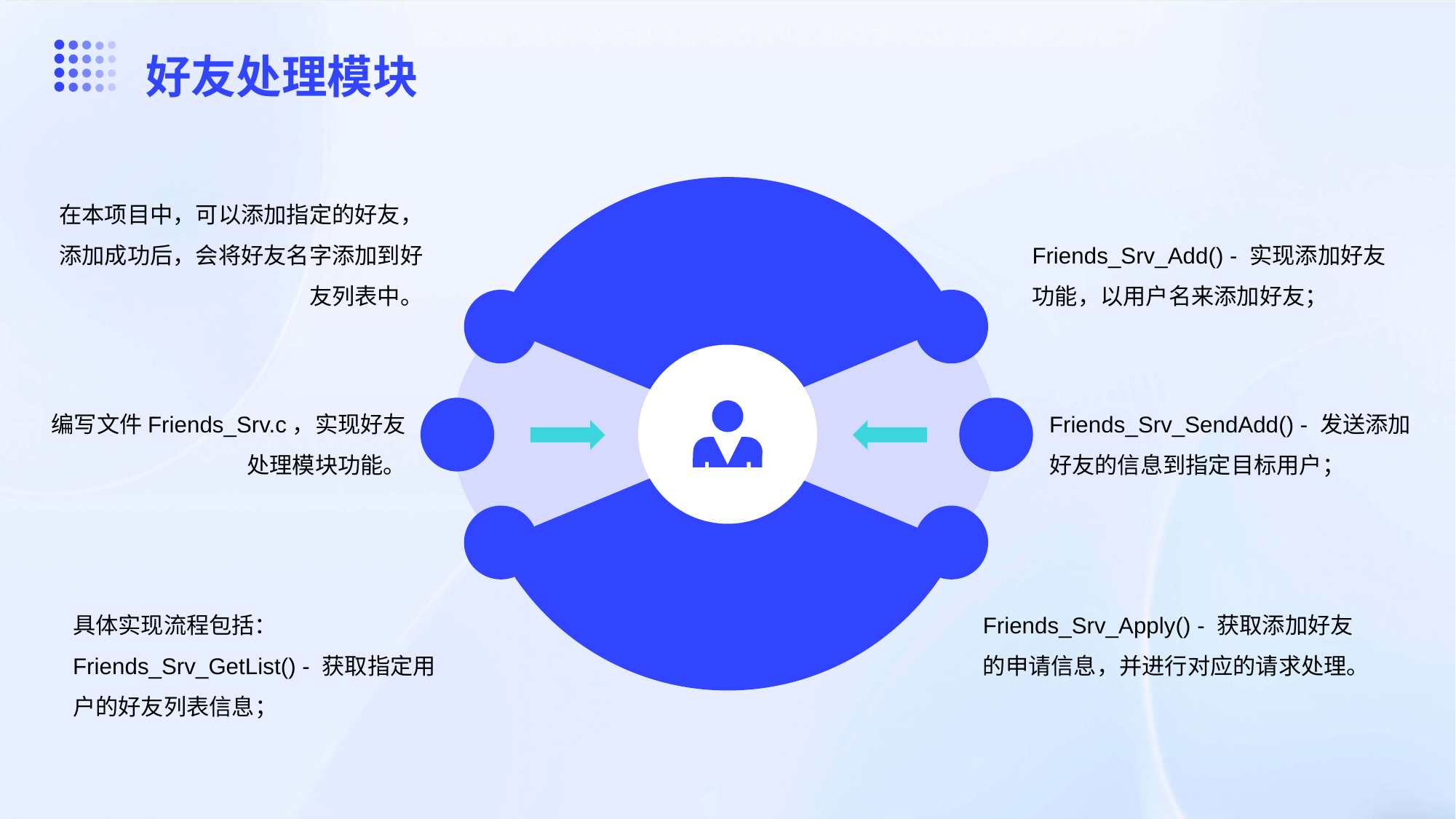

好友处理模块

在本项目中，可以添加指定的好友，添加成功后，会将好友名字添加到好友列表中。
Friends_Srv_Add() - 实现添加好友功能，以用户名来添加好友；

编写文件Friends_Srv.c，实现好友处理模块功能。
Friends_Srv_SendAdd() - 发送添加好友的信息到指定目标用户；

具体实现流程包括：Friends_Srv_GetList() - 获取指定用户的好友列表信息；
Friends_Srv_Apply() - 获取添加好友的申请信息，并进行对应的请求处理。